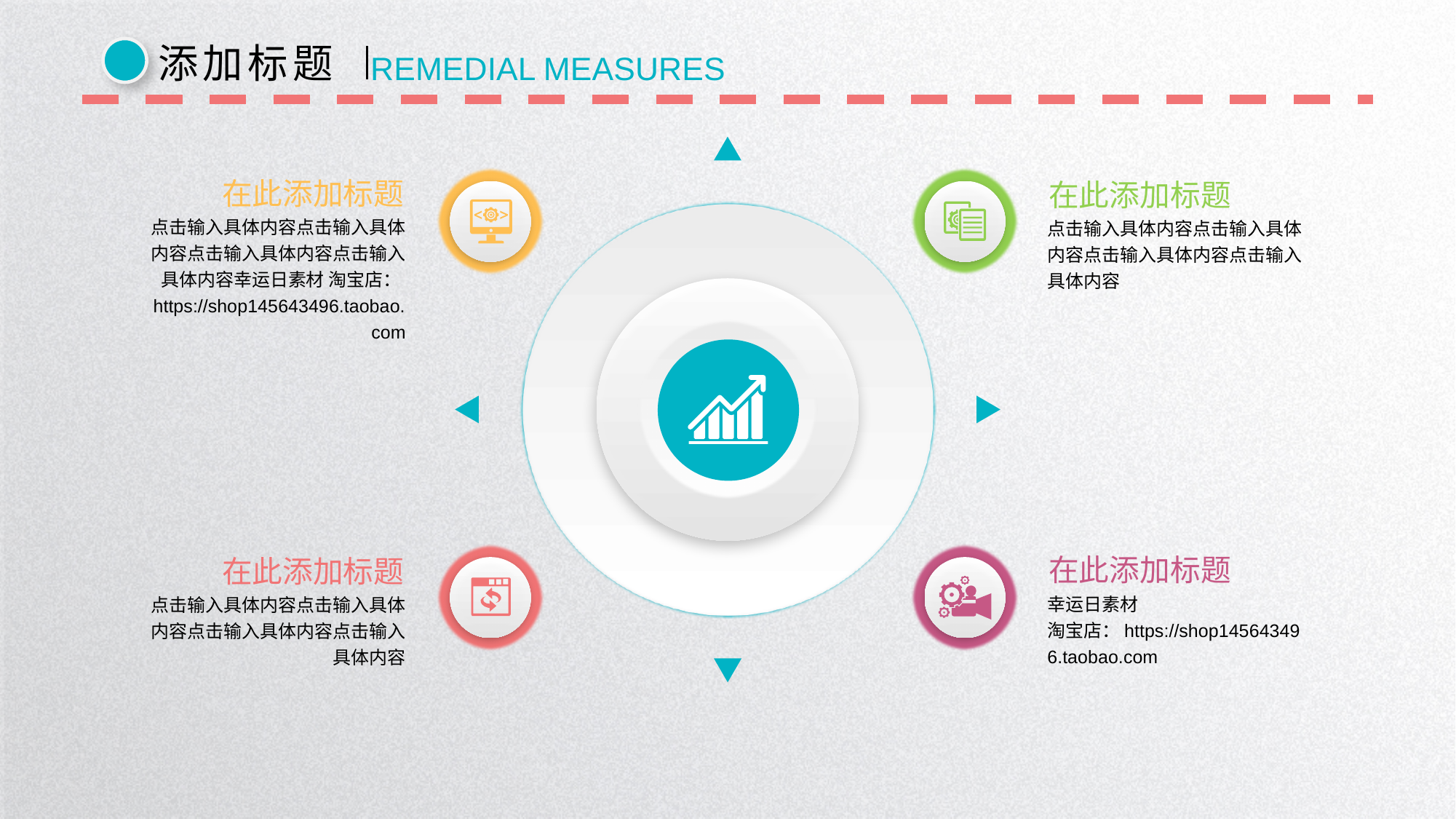

添加标题

REMEDIAL MEASURES

在此添加标题
点击输入具体内容点击输入具体内容点击输入具体内容点击输入具体内容幸运日素材 淘宝店：https://shop145643496.taobao.com

在此添加标题
点击输入具体内容点击输入具体内容点击输入具体内容点击输入具体内容

在此添加标题
幸运日素材 淘宝店：https://shop145643496.taobao.com
在此添加标题
点击输入具体内容点击输入具体内容点击输入具体内容点击输入具体内容
延时符